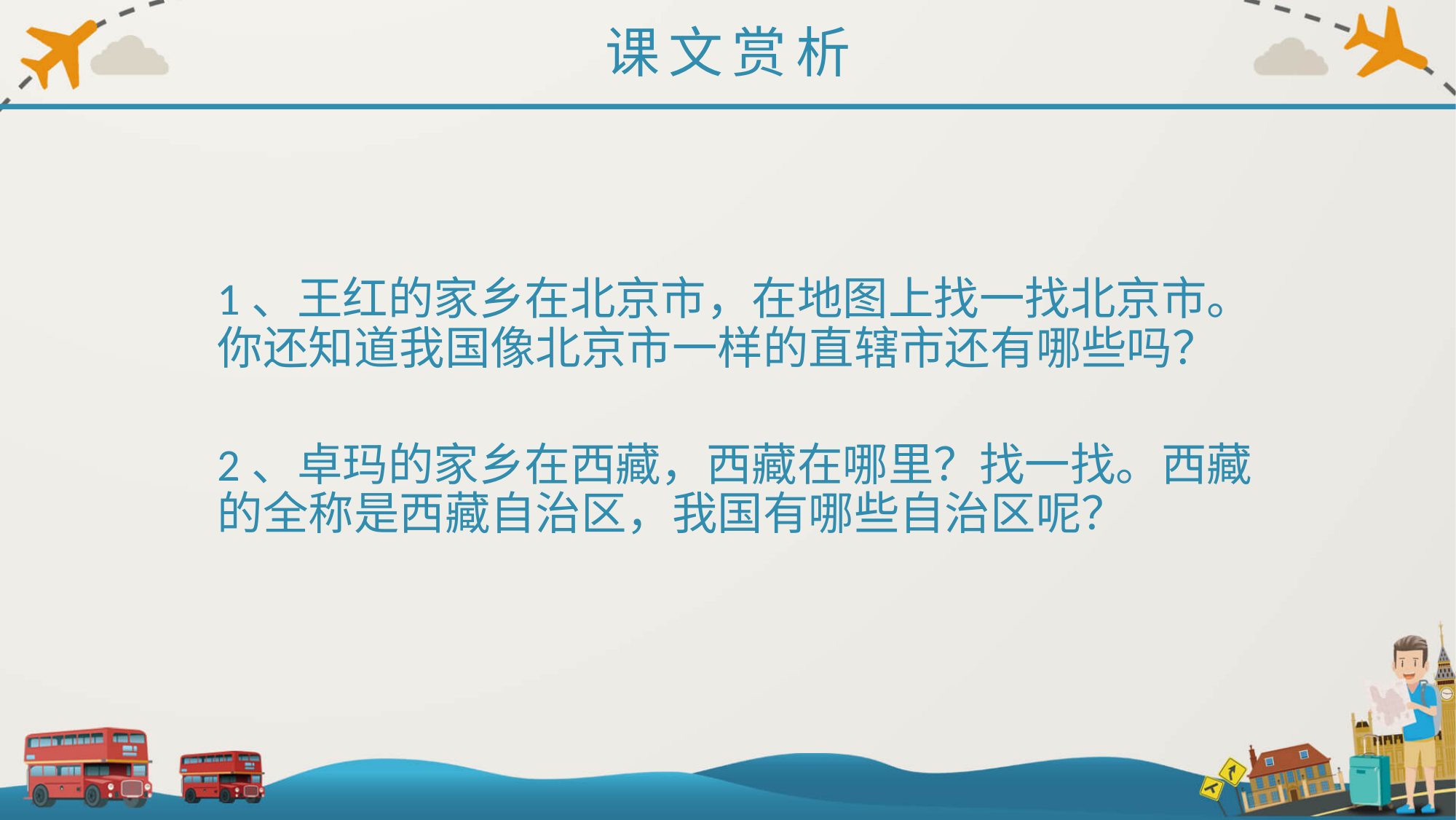

课文赏析

1、王红的家乡在北京市，在地图上找一找北京市。你还知道我国像北京市一样的直辖市还有哪些吗？

2、卓玛的家乡在西藏，西藏在哪里？找一找。西藏的全称是西藏自治区，我国有哪些自治区呢？